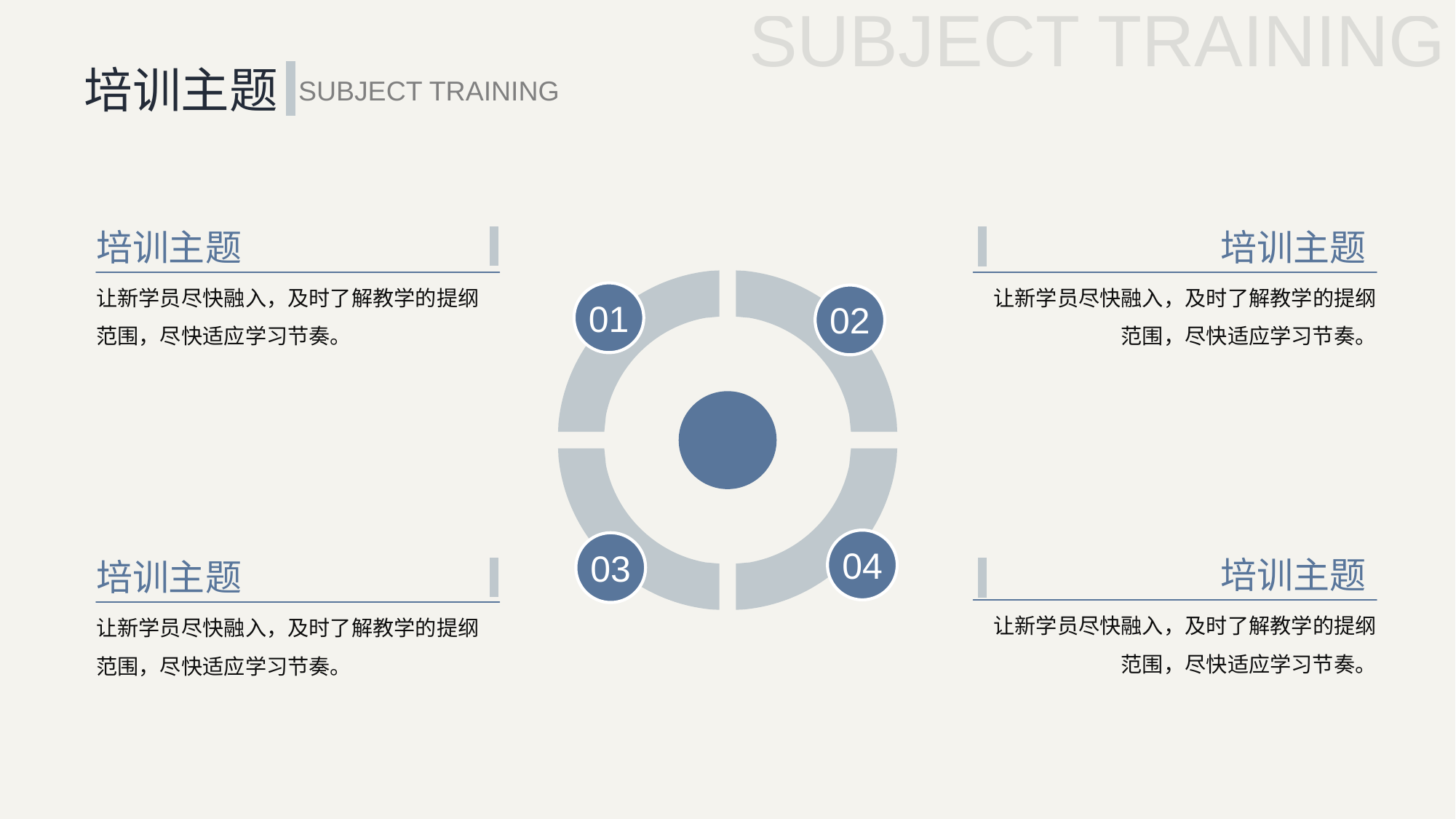

SUBJECT TRAINING
培训主题
SUBJECT TRAINING
培训主题
让新学员尽快融入，及时了解教学的提纲范围，尽快适应学习节奏。
培训主题

让新学员尽快融入，及时了解教学的提纲范围，尽快适应学习节奏。

01

02

04

03
培训主题
培训主题
让新学员尽快融入，及时了解教学的提纲范围，尽快适应学习节奏。
让新学员尽快融入，及时了解教学的提纲范围，尽快适应学习节奏。